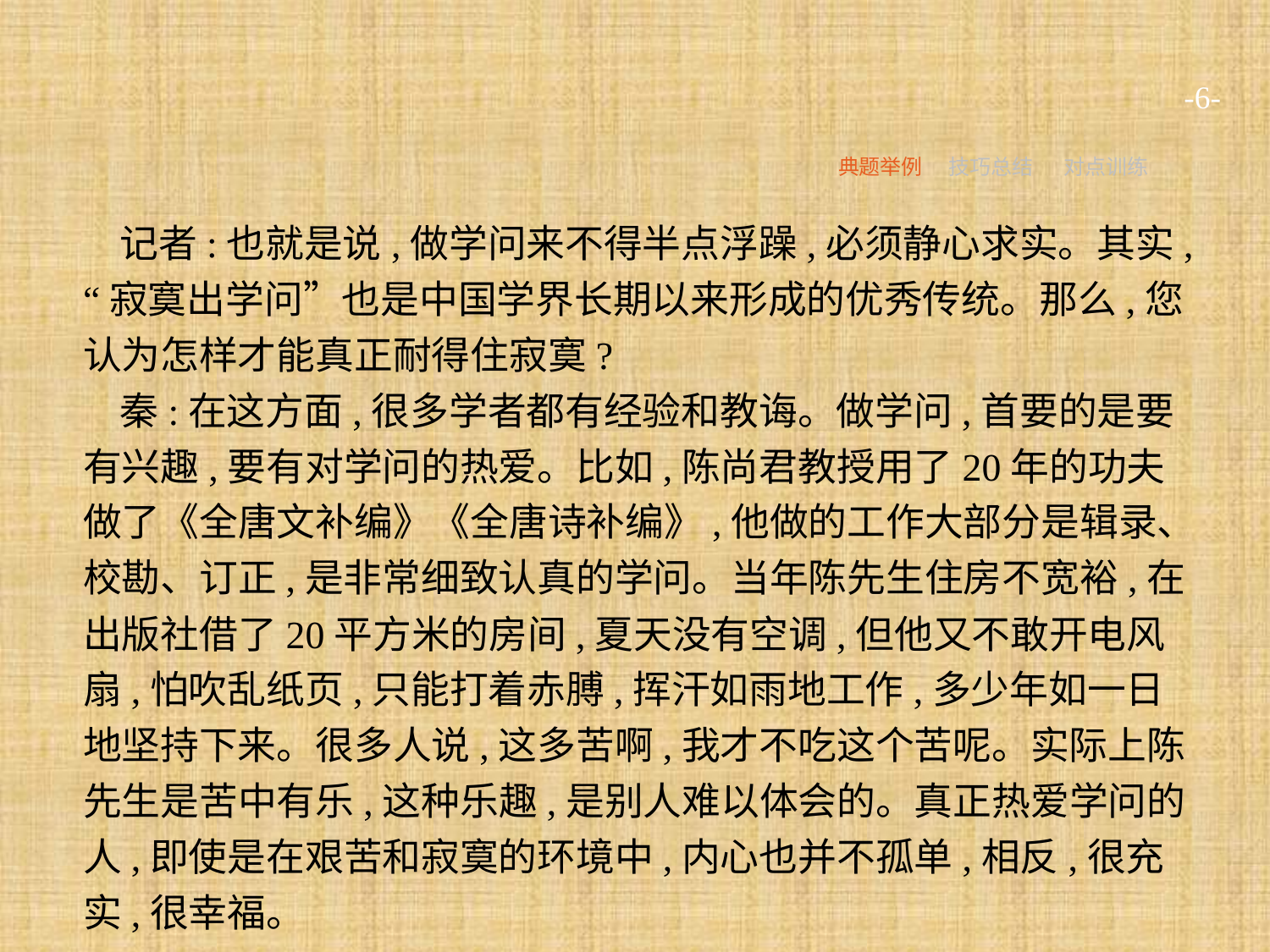

-6-
典题举例
技巧总结
对点训练
记者:也就是说,做学问来不得半点浮躁,必须静心求实。其实,“寂寞出学问”也是中国学界长期以来形成的优秀传统。那么,您认为怎样才能真正耐得住寂寞?
秦:在这方面,很多学者都有经验和教诲。做学问,首要的是要有兴趣,要有对学问的热爱。比如,陈尚君教授用了20年的功夫做了《全唐文补编》《全唐诗补编》,他做的工作大部分是辑录、校勘、订正,是非常细致认真的学问。当年陈先生住房不宽裕,在出版社借了20平方米的房间,夏天没有空调,但他又不敢开电风扇,怕吹乱纸页,只能打着赤膊,挥汗如雨地工作,多少年如一日地坚持下来。很多人说,这多苦啊,我才不吃这个苦呢。实际上陈先生是苦中有乐,这种乐趣,是别人难以体会的。真正热爱学问的人,即使是在艰苦和寂寞的环境中,内心也并不孤单,相反,很充实,很幸福。